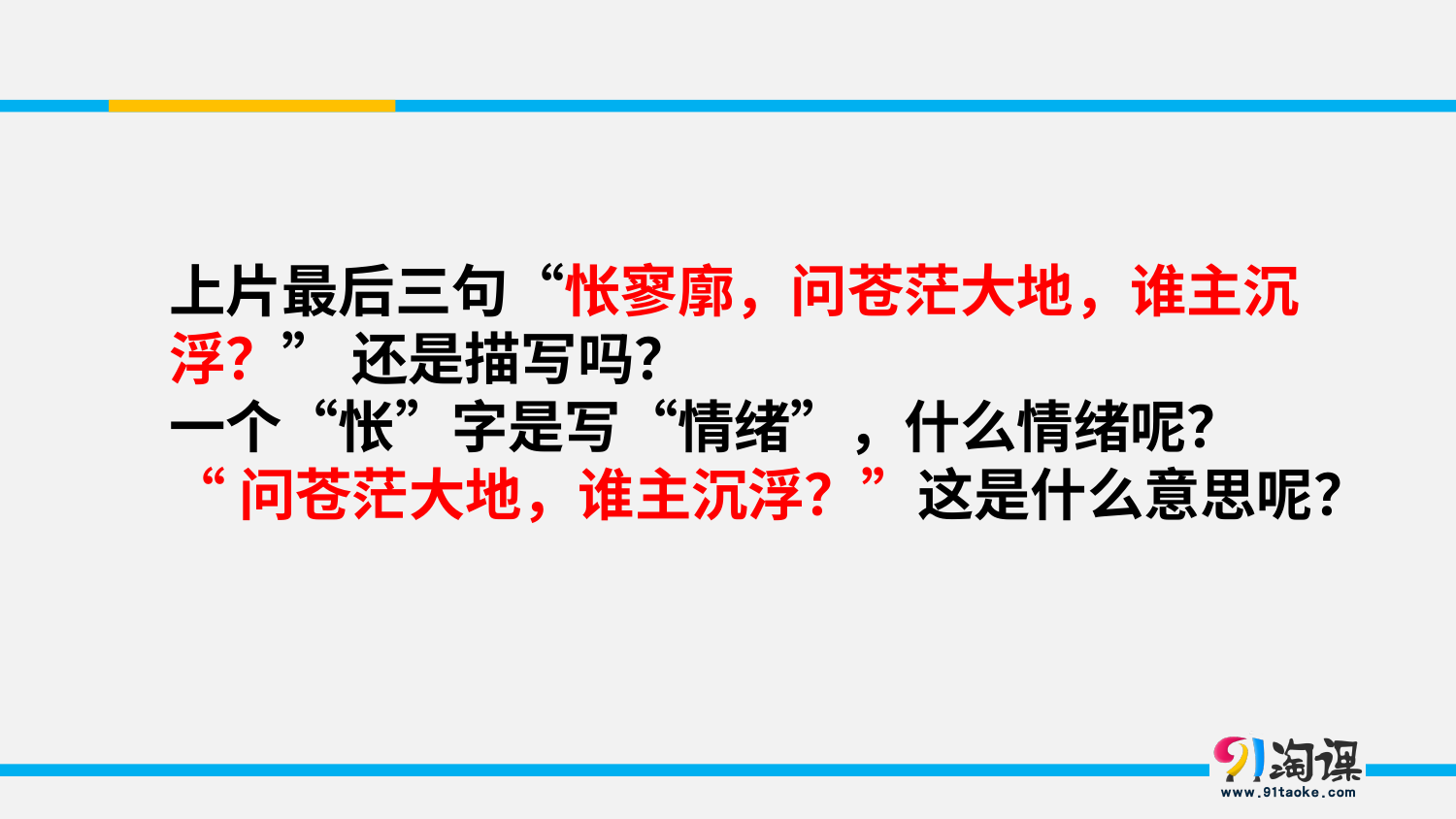

上片最后三句“怅寥廓，问苍茫大地，谁主沉浮？” 还是描写吗？
一个“怅”字是写“情绪”，什么情绪呢？
“问苍茫大地，谁主沉浮？”这是什么意思呢？